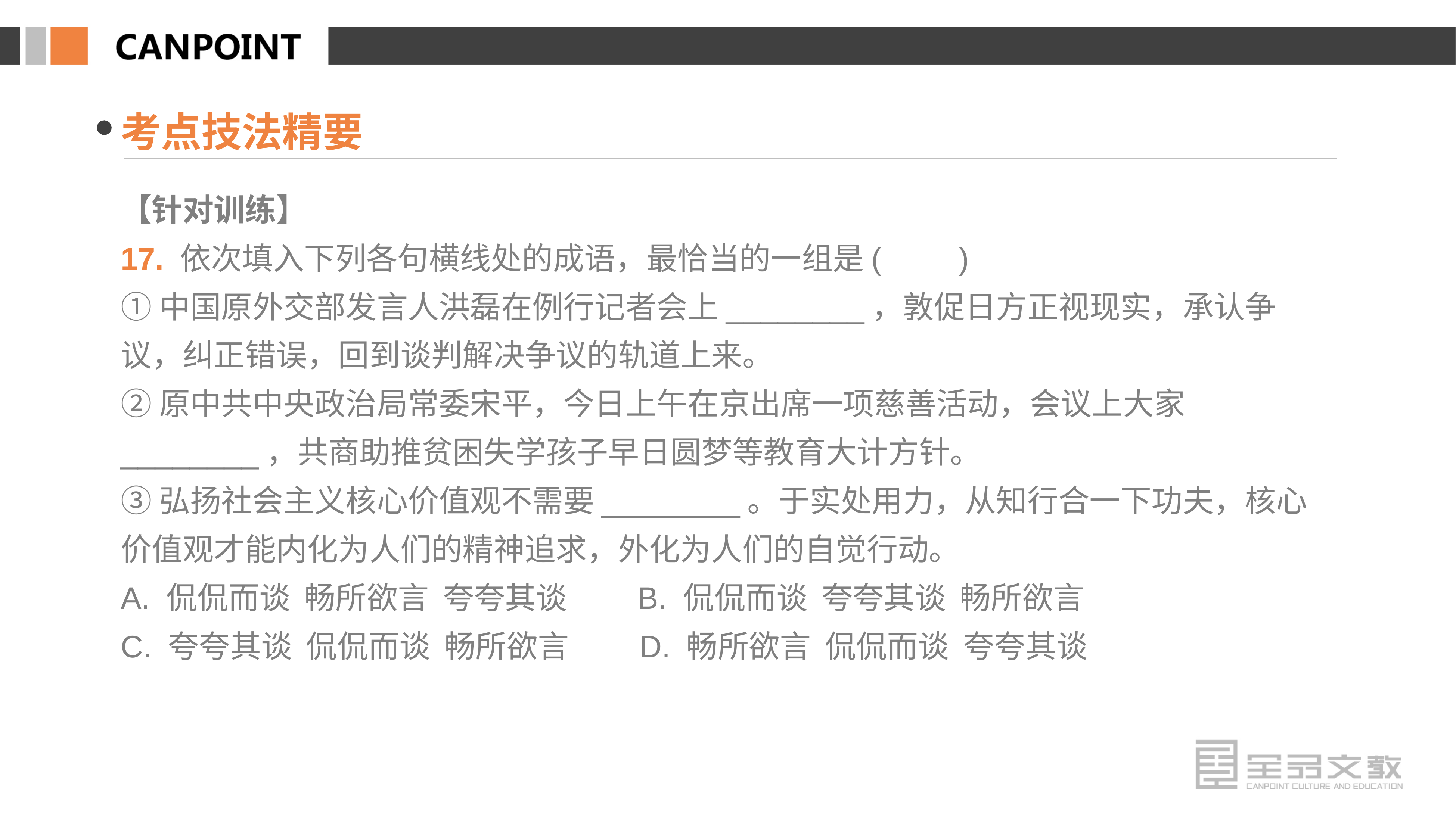

考点技法精要

【针对训练】
17. 依次填入下列各句横线处的成语，最恰当的一组是(　　)
①中国原外交部发言人洪磊在例行记者会上________，敦促日方正视现实，承认争议，纠正错误，回到谈判解决争议的轨道上来。
②原中共中央政治局常委宋平，今日上午在京出席一项慈善活动，会议上大家________，共商助推贫困失学孩子早日圆梦等教育大计方针。
③弘扬社会主义核心价值观不需要________。于实处用力，从知行合一下功夫，核心价值观才能内化为人们的精神追求，外化为人们的自觉行动。
A. 侃侃而谈  畅所欲言  夸夸其谈         B. 侃侃而谈  夸夸其谈  畅所欲言
C. 夸夸其谈  侃侃而谈  畅所欲言         D. 畅所欲言  侃侃而谈  夸夸其谈